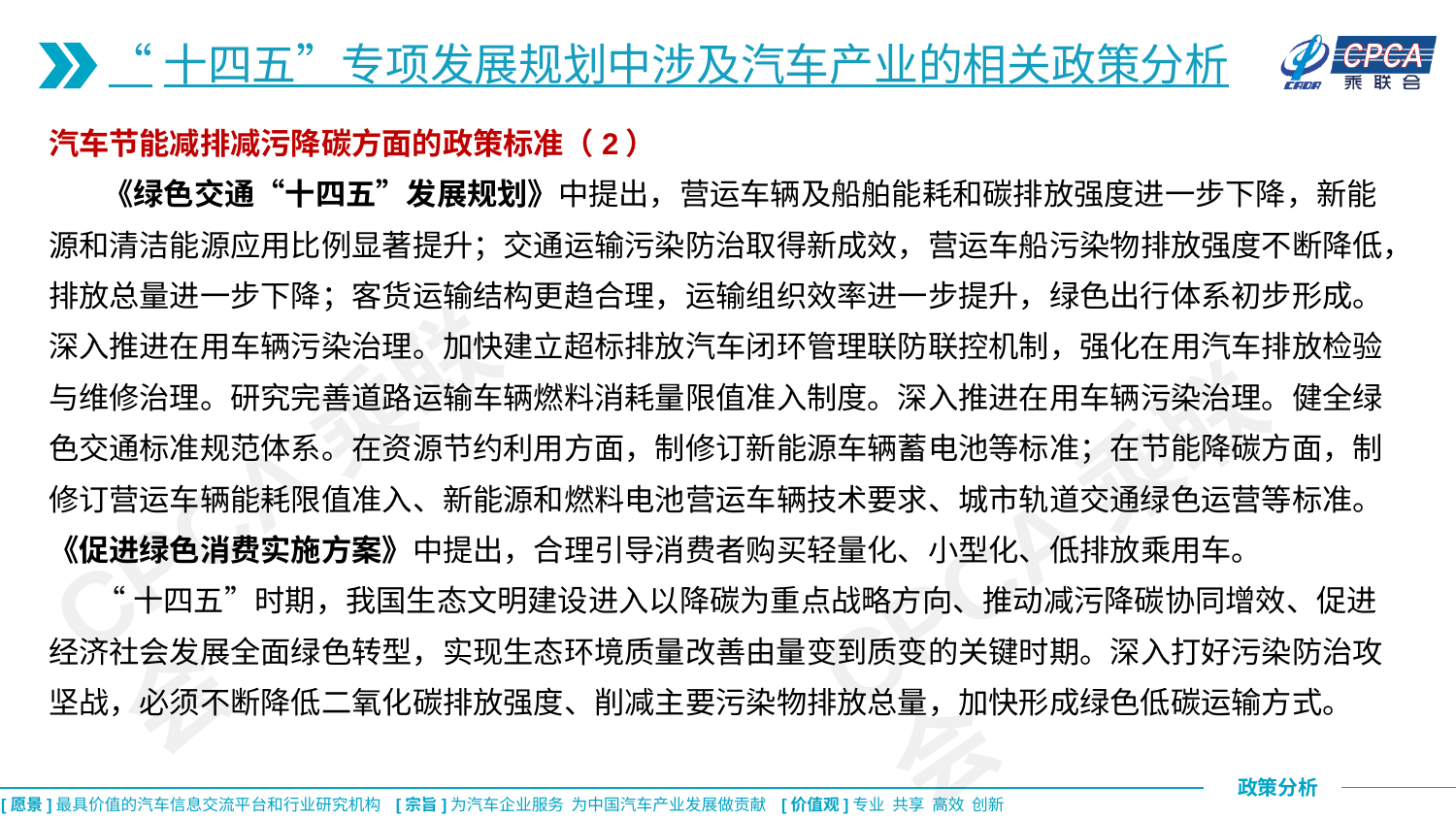

“十四五”专项发展规划中涉及汽车产业的相关政策分析
汽车节能减排减污降碳方面的政策标准（2）
       《绿色交通“十四五”发展规划》中提出，营运车辆及船舶能耗和碳排放强度进一步下降，新能源和清洁能源应用比例显著提升；交通运输污染防治取得新成效，营运车船污染物排放强度不断降低，排放总量进一步下降；客货运输结构更趋合理，运输组织效率进一步提升，绿色出行体系初步形成。深入推进在用车辆污染治理。加快建立超标排放汽车闭环管理联防联控机制，强化在用汽车排放检验与维修治理。研究完善道路运输车辆燃料消耗量限值准入制度。深入推进在用车辆污染治理。健全绿色交通标准规范体系。在资源节约利用方面，制修订新能源车辆蓄电池等标准；在节能降碳方面，制修订营运车辆能耗限值准入、新能源和燃料电池营运车辆技术要求、城市轨道交通绿色运营等标准。《促进绿色消费实施方案》中提出，合理引导消费者购买轻量化、小型化、低排放乘用车。
       “十四五”时期，我国生态文明建设进入以降碳为重点战略方向、推动减污降碳协同增效、促进经济社会发展全面绿色转型，实现生态环境质量改善由量变到质变的关键时期。深入打好污染防治攻坚战，必须不断降低二氧化碳排放强度、削减主要污染物排放总量，加快形成绿色低碳运输方式。
CPCA乘联会
CPCA乘联会